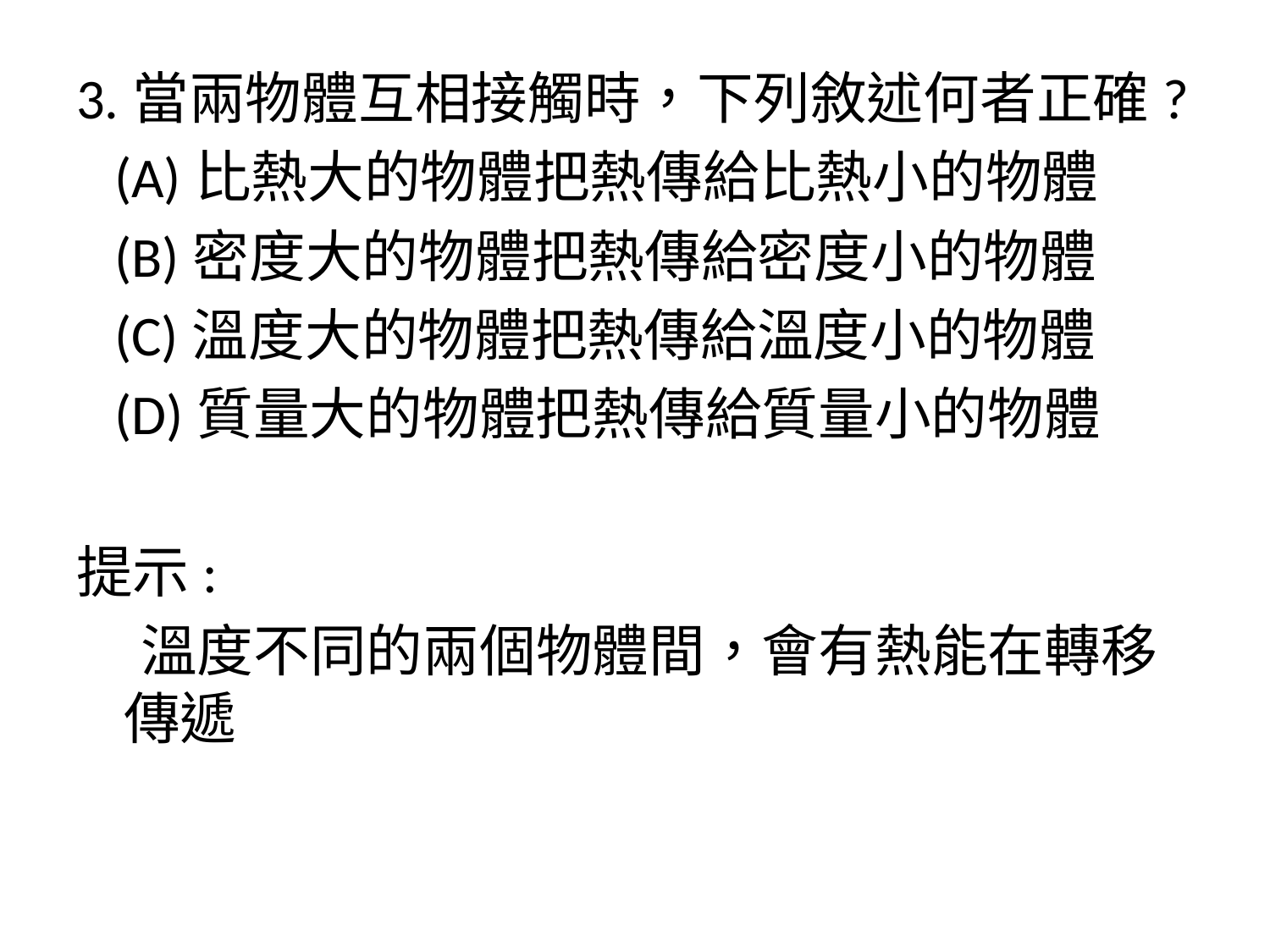

3.當兩物體互相接觸時，下列敘述何者正確?
   (A)比熱大的物體把熱傳給比熱小的物體
   (B)密度大的物體把熱傳給密度小的物體
   (C)溫度大的物體把熱傳給溫度小的物體
   (D)質量大的物體把熱傳給質量小的物體

提示:
    溫度不同的兩個物體間，會有熱能在轉移傳遞